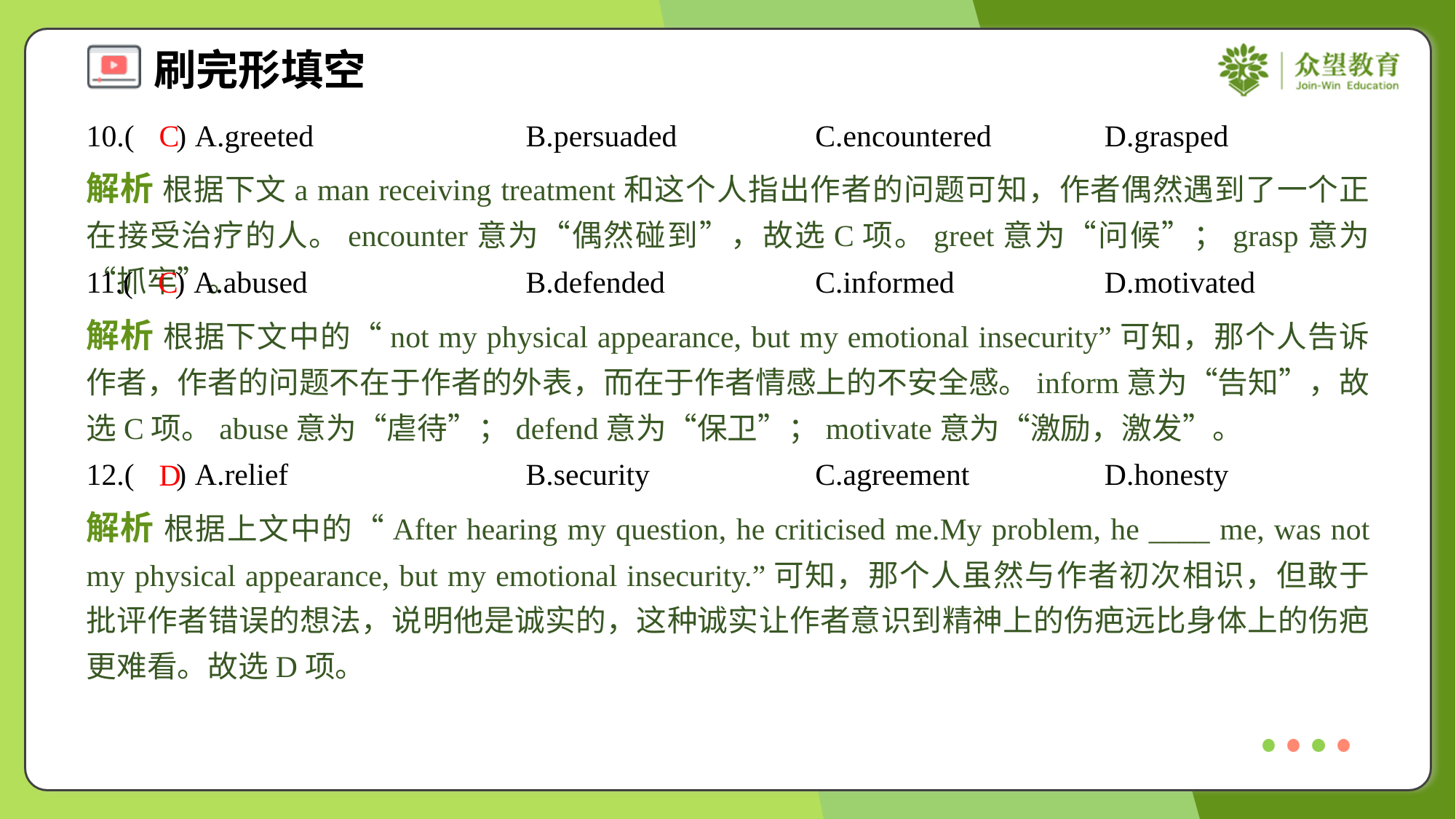

10.(     ) A.greeted	B.persuaded	C.encountered	D.grasped
C
解析 根据下文a man receiving treatment和这个人指出作者的问题可知，作者偶然遇到了一个正在接受治疗的人。encounter意为“偶然碰到”，故选C项。greet意为“问候”；grasp意为“抓牢”。
11.(     ) A.abused	B.defended	C.informed	D.motivated
C
解析 根据下文中的“not my physical appearance, but my emotional insecurity”可知，那个人告诉作者，作者的问题不在于作者的外表，而在于作者情感上的不安全感。inform意为“告知”，故选C项。abuse意为“虐待”；defend意为“保卫”；motivate意为“激励，激发”。
12.(     ) A.relief	B.security	C.agreement	D.honesty
D
解析 根据上文中的“After hearing my question, he criticised me.My problem, he ____ me, was not my physical appearance, but my emotional insecurity.”可知，那个人虽然与作者初次相识，但敢于批评作者错误的想法，说明他是诚实的，这种诚实让作者意识到精神上的伤疤远比身体上的伤疤更难看。故选D项。